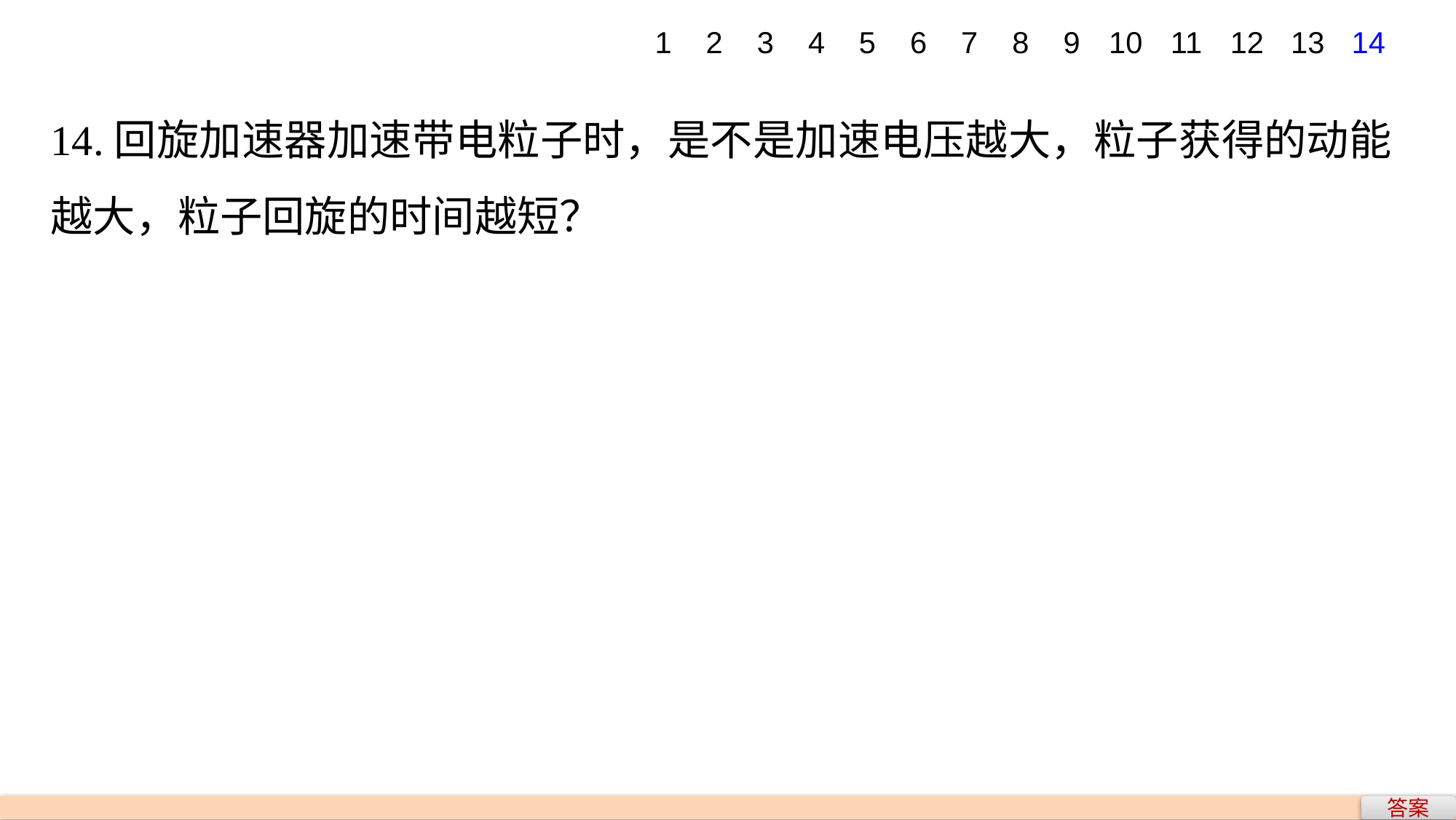

1
2
3
4
5
6
7
8
9
10
11
12
13
14
14.回旋加速器加速带电粒子时，是不是加速电压越大，粒子获得的动能越大，粒子回旋的时间越短？

答案